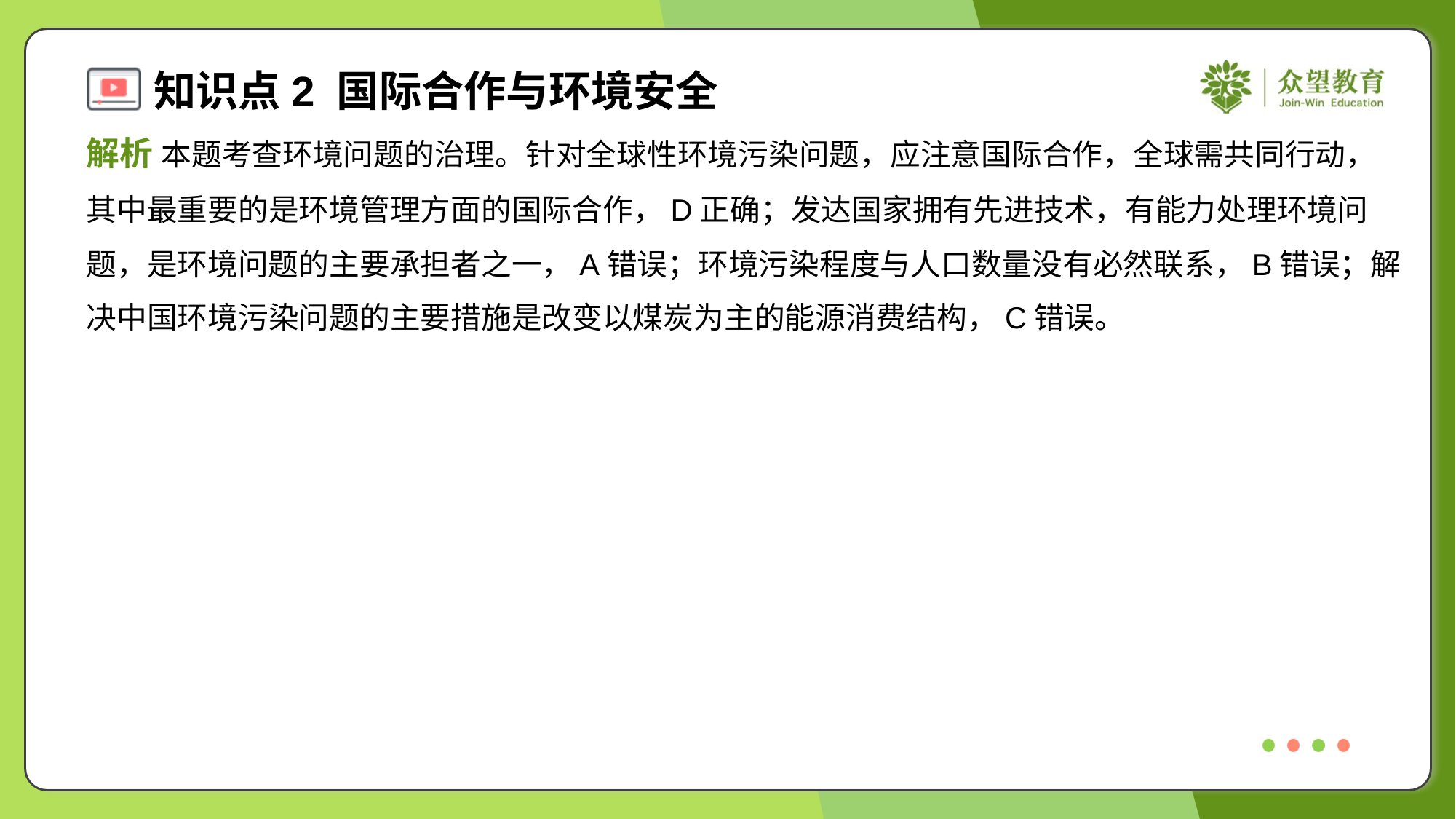

解析 本题考查环境问题的治理。针对全球性环境污染问题，应注意国际合作，全球需共同行动，
其中最重要的是环境管理方面的国际合作，D正确；发达国家拥有先进技术，有能力处理环境问
题，是环境问题的主要承担者之一，A错误；环境污染程度与人口数量没有必然联系，B错误；解
决中国环境污染问题的主要措施是改变以煤炭为主的能源消费结构，C错误。